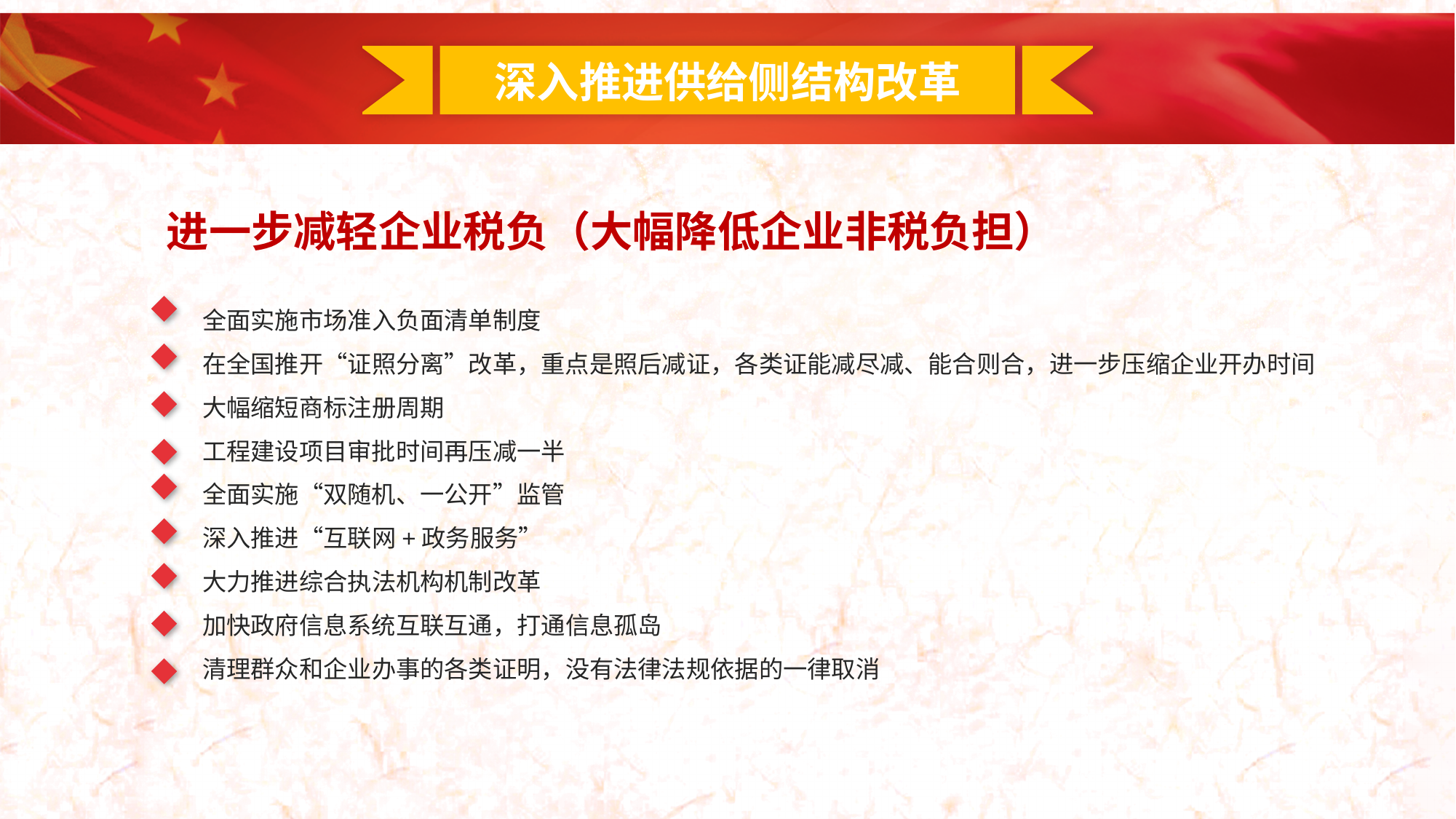

深入推进供给侧结构改革
进一步减轻企业税负（大幅降低企业非税负担）
全面实施市场准入负面清单制度
在全国推开“证照分离”改革，重点是照后减证，各类证能减尽减、能合则合，进一步压缩企业开办时间
大幅缩短商标注册周期
工程建设项目审批时间再压减一半
全面实施“双随机、一公开”监管
深入推进“互联网+政务服务”
大力推进综合执法机构机制改革
加快政府信息系统互联互通，打通信息孤岛
清理群众和企业办事的各类证明，没有法律法规依据的一律取消